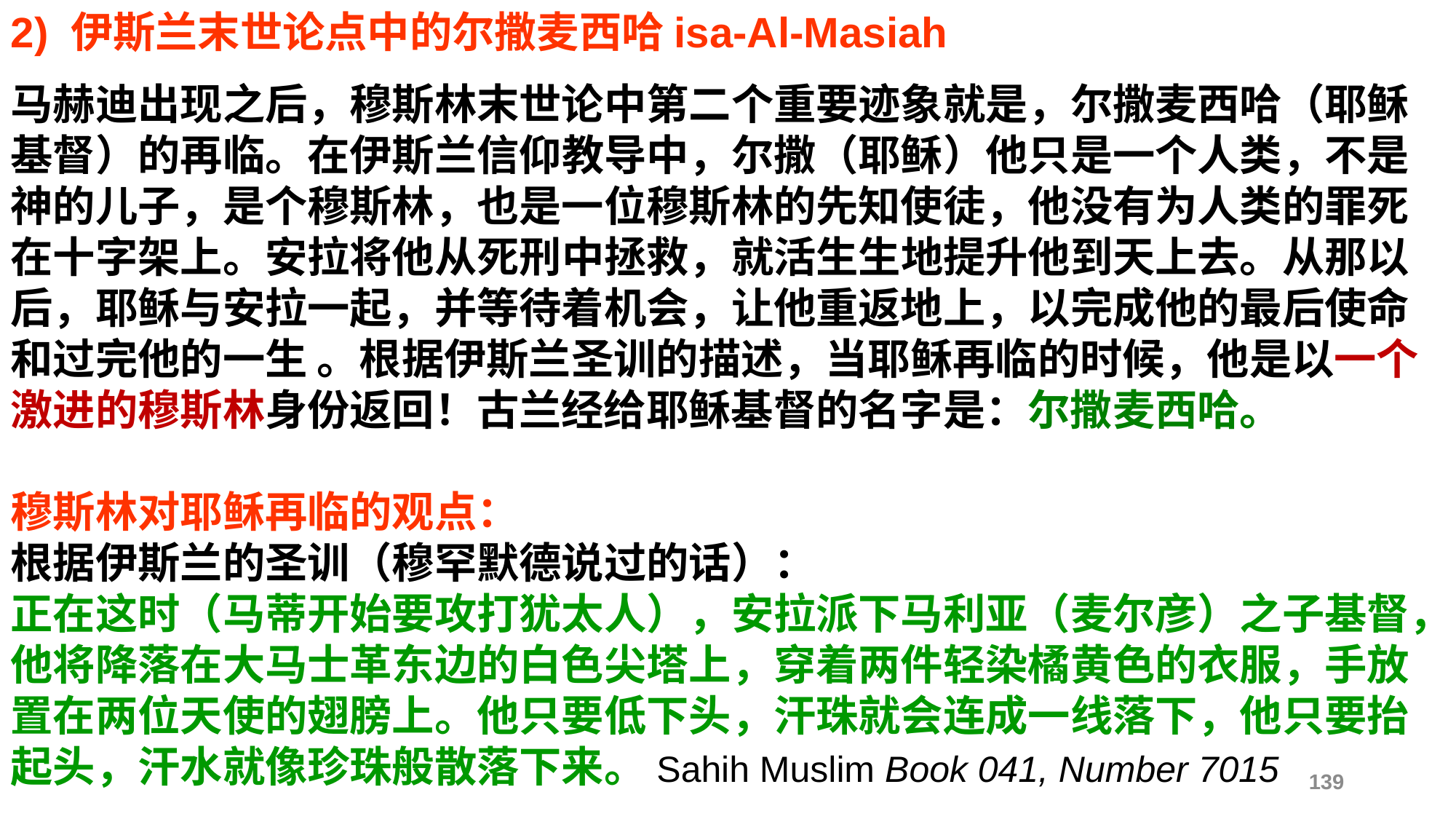

2) 伊斯兰末世论点中的尔撒麦西哈isa-Al-Masiah
马赫迪出现之后，穆斯林末世论中第二个重要迹象就是，尔撒麦西哈（耶稣基督）的再临。在伊斯兰信仰教导中，尔撒（耶稣）他只是一个人类，不是神的儿子，是个穆斯林，也是一位穆斯林的先知使徒，他没有为人类的罪死在十字架上。安拉将他从死刑中拯救，就活生生地提升他到天上去。从那以后，耶稣与安拉一起，并等待着机会，让他重返地上，以完成他的最后使命和过完他的一生 。根据伊斯兰圣训的描述，当耶稣再临的时候，他是以一个激进的穆斯林身份返回！古兰经给耶稣基督的名字是：尔撒麦西哈。

穆斯林对耶稣再临的观点：
根据伊斯兰的圣训（穆罕默德说过的话）：
正在这时（马蒂开始要攻打犹太人），安拉派下马利亚（麦尔彦）之子基督，他将降落在大马士革东边的白色尖塔上，穿着两件轻染橘黄色的衣服，手放置在两位天使的翅膀上。他只要低下头，汗珠就会连成一线落下，他只要抬起头，汗水就像珍珠般散落下来。Sahih Muslim Book 041, Number 7015
139